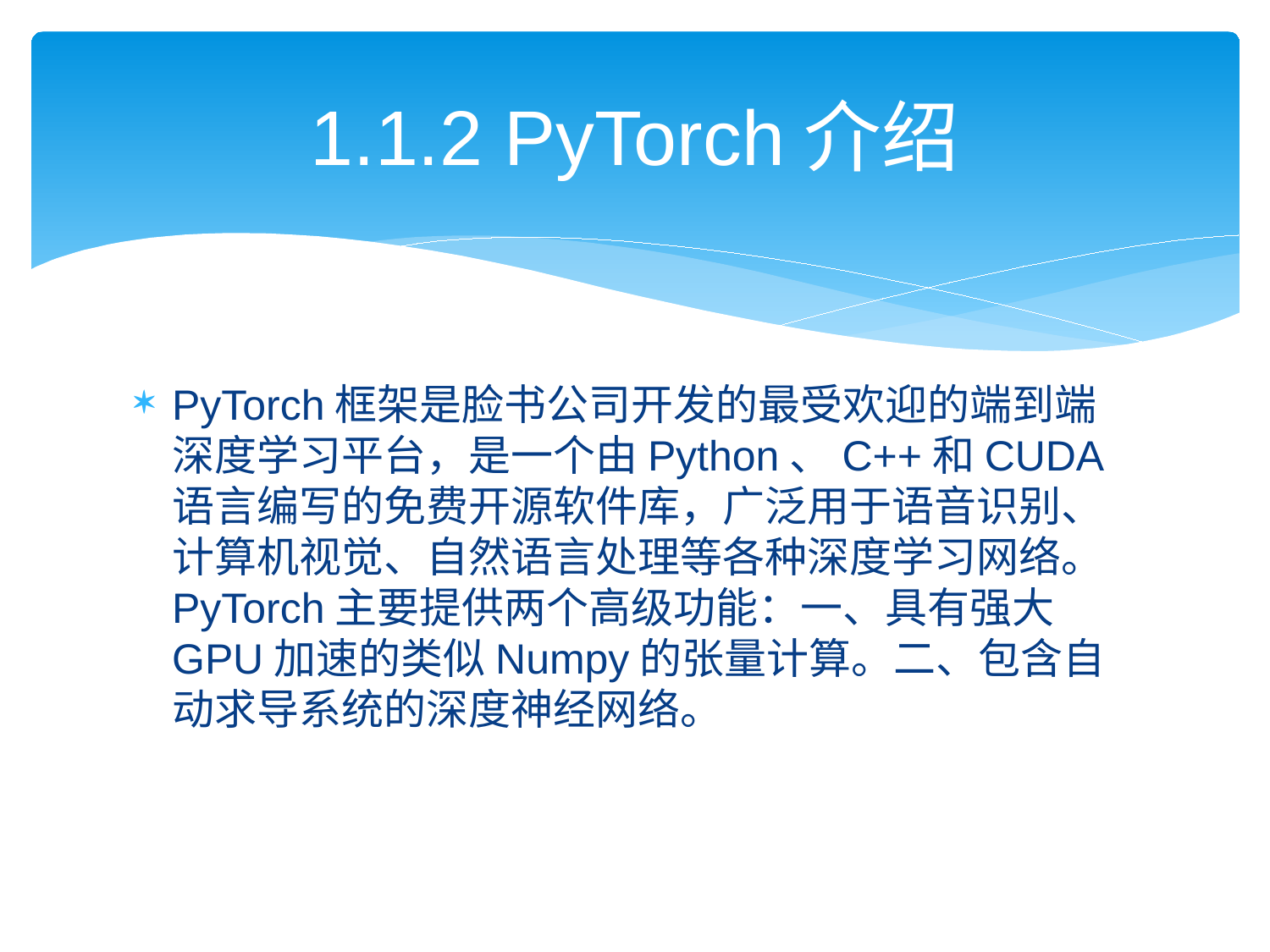

# 1.1.2 PyTorch介绍
PyTorch框架是脸书公司开发的最受欢迎的端到端深度学习平台，是一个由Python、C++和CUDA语言编写的免费开源软件库，广泛用于语音识别、计算机视觉、自然语言处理等各种深度学习网络。PyTorch主要提供两个高级功能：一、具有强大GPU加速的类似Numpy的张量计算。二、包含自动求导系统的深度神经网络。